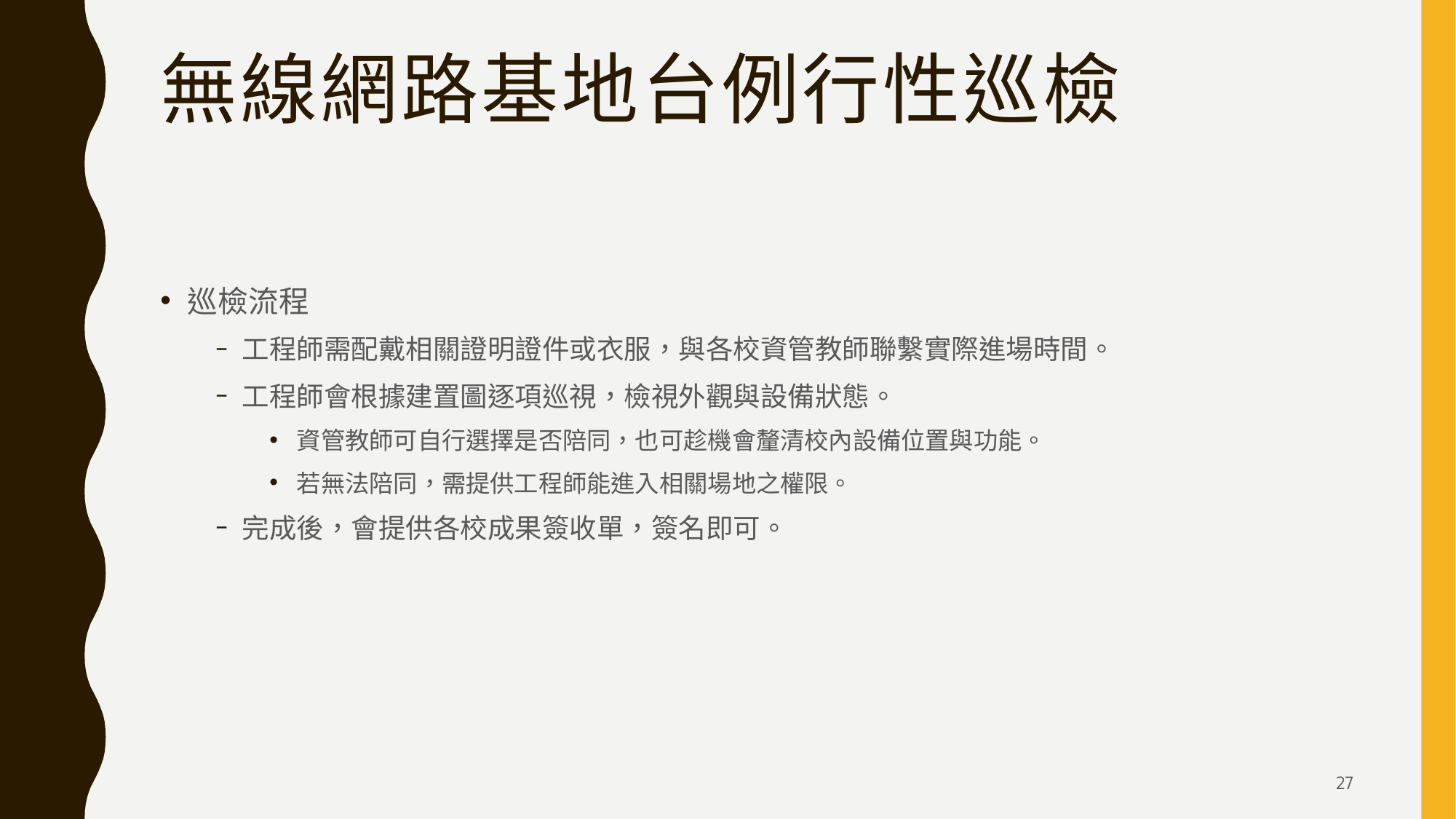

# 無線網路基地台例行性巡檢
巡檢流程
工程師需配戴相關證明證件或衣服，與各校資管教師聯繫實際進場時間。
工程師會根據建置圖逐項巡視，檢視外觀與設備狀態。
資管教師可自行選擇是否陪同，也可趁機會釐清校內設備位置與功能。
若無法陪同，需提供工程師能進入相關場地之權限。
完成後，會提供各校成果簽收單，簽名即可。
27